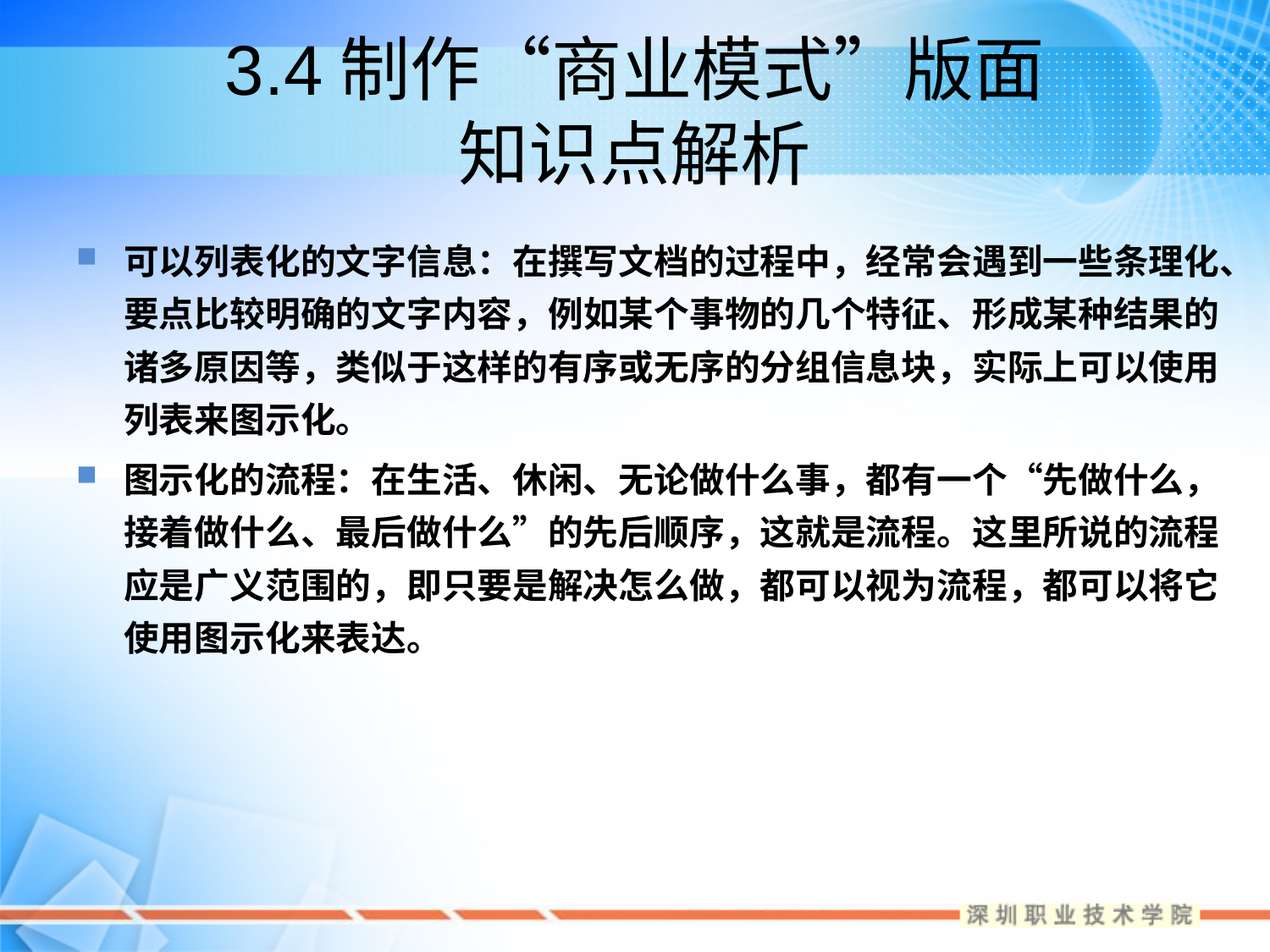

# 3.4制作“商业模式”版面 知识点解析
可以列表化的文字信息：在撰写文档的过程中，经常会遇到一些条理化、要点比较明确的文字内容，例如某个事物的几个特征、形成某种结果的诸多原因等，类似于这样的有序或无序的分组信息块，实际上可以使用列表来图示化。
图示化的流程：在生活、休闲、无论做什么事，都有一个“先做什么，接着做什么、最后做什么”的先后顺序，这就是流程。这里所说的流程应是广义范围的，即只要是解决怎么做，都可以视为流程，都可以将它使用图示化来表达。